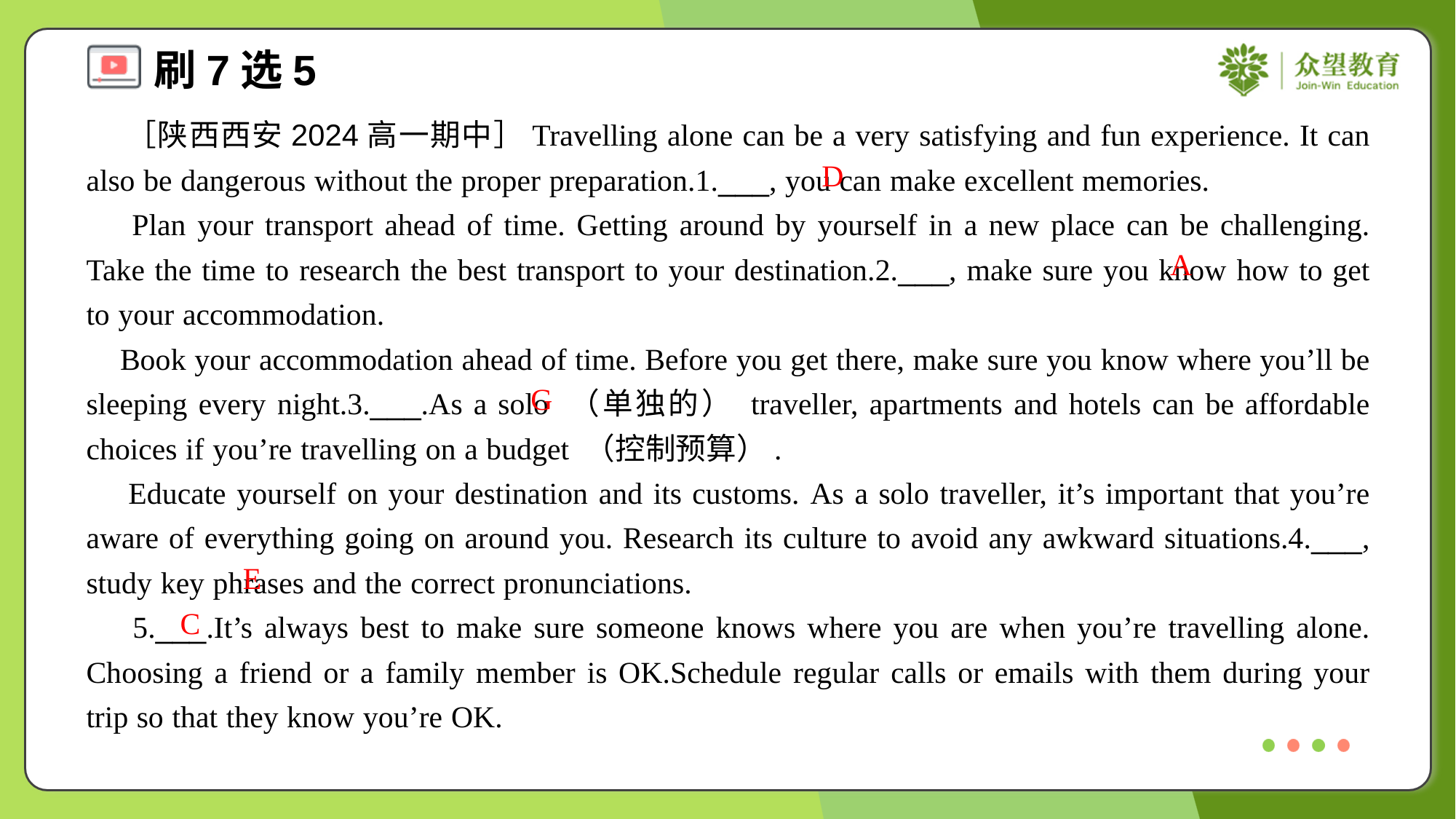

［陕西西安2024高一期中］Travelling alone can be a very satisfying and fun experience. It can also be dangerous without the proper preparation.1.___, you can make excellent memories.
    Plan your transport ahead of time. Getting around by yourself in a new place can be challenging. Take the time to research the best transport to your destination.2.___, make sure you know how to get to your accommodation.
    Book your accommodation ahead of time. Before you get there, make sure you know where you’ll be sleeping every night.3.___.As a solo （单独的） traveller, apartments and hotels can be affordable choices if you’re travelling on a budget （控制预算）.
    Educate yourself on your destination and its customs. As a solo traveller, it’s important that you’re aware of everything going on around you. Research its culture to avoid any awkward situations.4.___, study key phrases and the correct pronunciations.
    5.___.It’s always best to make sure someone knows where you are when you’re travelling alone. Choosing a friend or a family member is OK.Schedule regular calls or emails with them during your trip so that they know you’re OK.
D
A
G
E
C